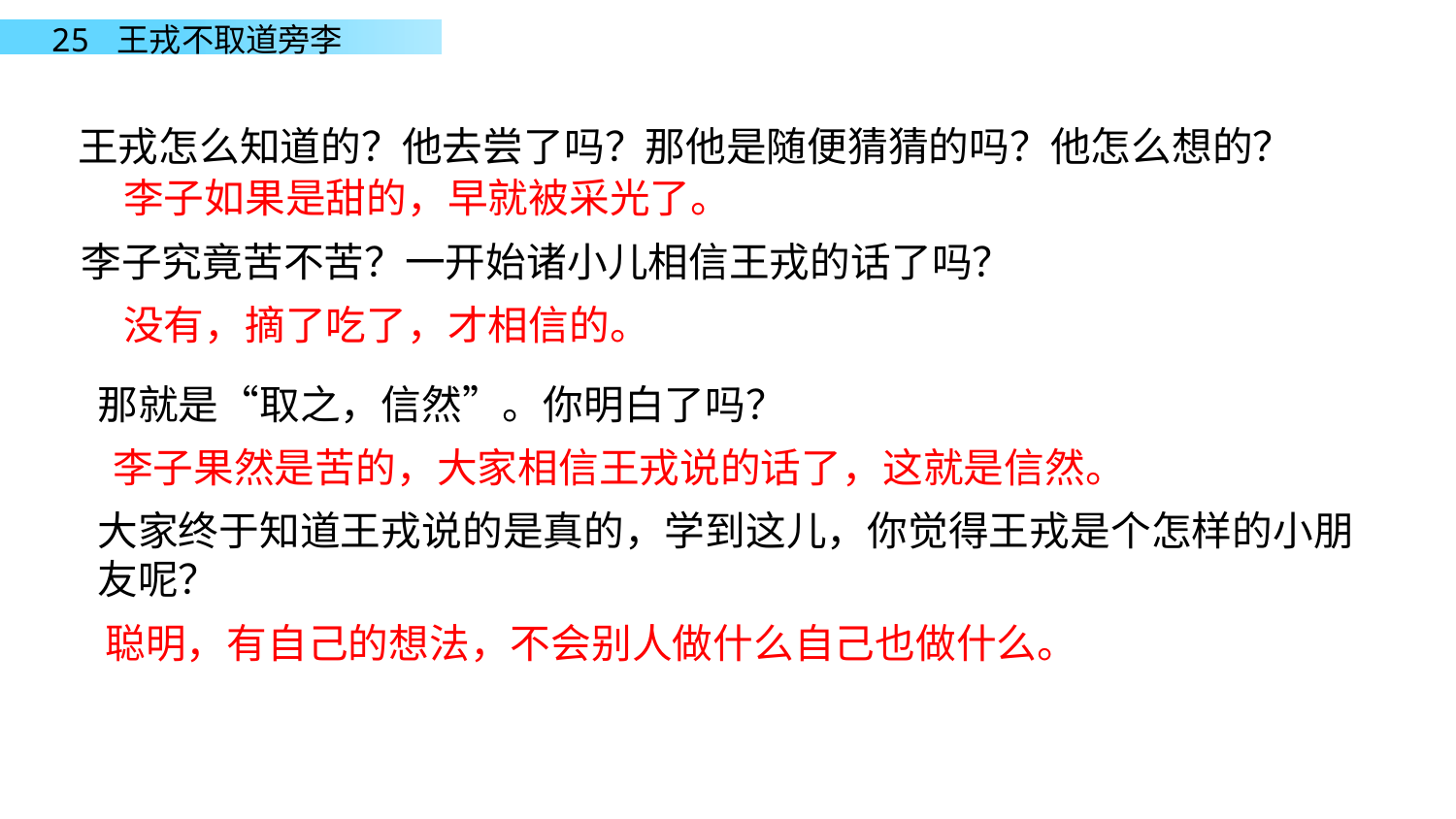

王戎怎么知道的？他去尝了吗？那他是随便猜猜的吗？他怎么想的？
李子如果是甜的，早就被采光了。
李子究竟苦不苦？一开始诸小儿相信王戎的话了吗？
没有，摘了吃了，才相信的。
那就是“取之，信然”。你明白了吗？
李子果然是苦的，大家相信王戎说的话了，这就是信然。
大家终于知道王戎说的是真的，学到这儿，你觉得王戎是个怎样的小朋友呢？
聪明，有自己的想法，不会别人做什么自己也做什么。